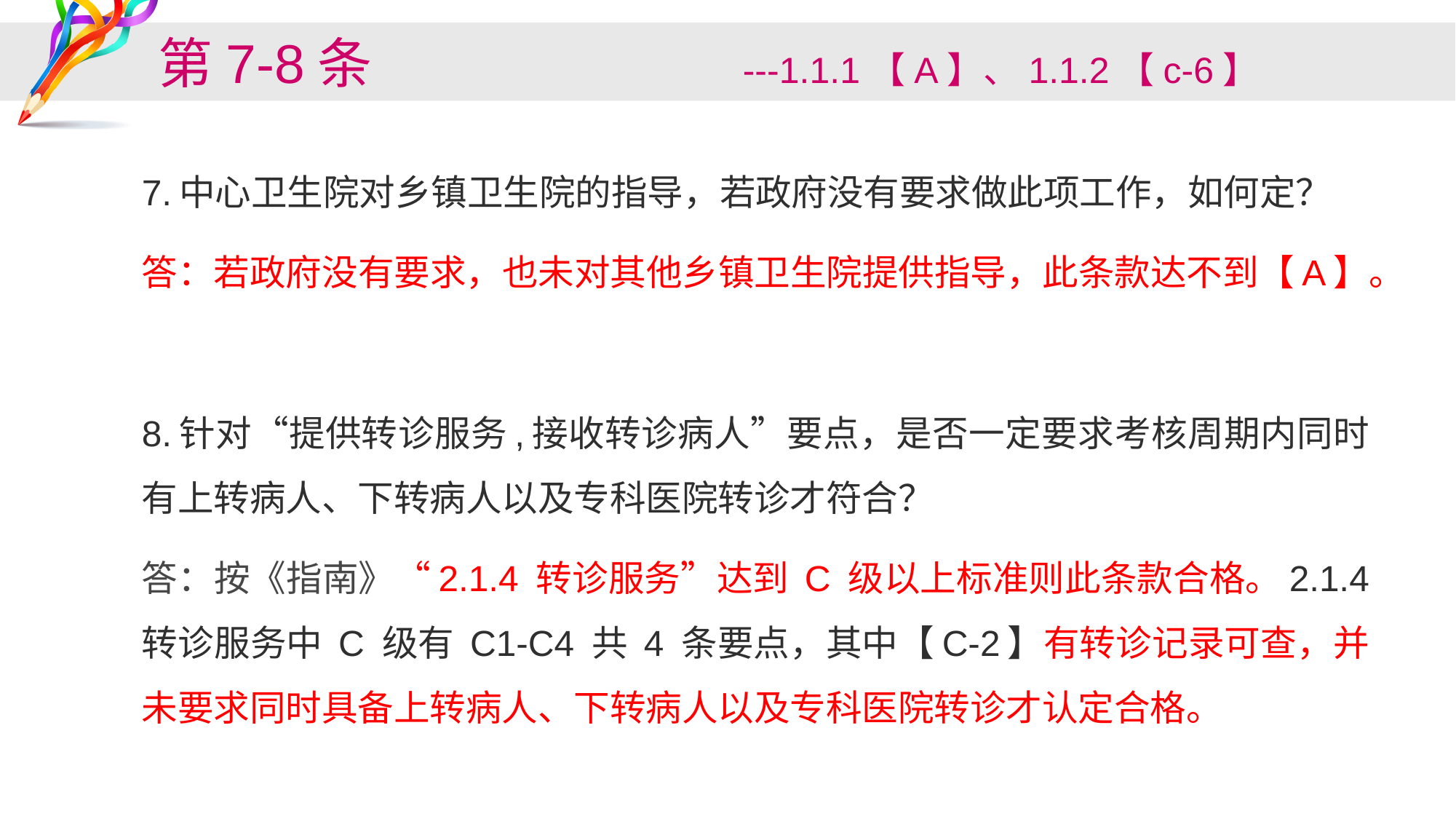

# 第7-8条                              ---1.1.1【A】、1.1.2【c-6】
7.中心卫生院对乡镇卫生院的指导，若政府没有要求做此项工作，如何定？
答：若政府没有要求，也未对其他乡镇卫生院提供指导，此条款达不到【A】。

8.针对“提供转诊服务,接收转诊病人”要点，是否一定要求考核周期内同时有上转病人、下转病人以及专科医院转诊才符合？
答：按《指南》“2.1.4 转诊服务”达到 C 级以上标准则此条款合格。2.1.4 转诊服务中 C 级有 C1-C4 共 4 条要点，其中【C-2】有转诊记录可查，并未要求同时具备上转病人、下转病人以及专科医院转诊才认定合格。